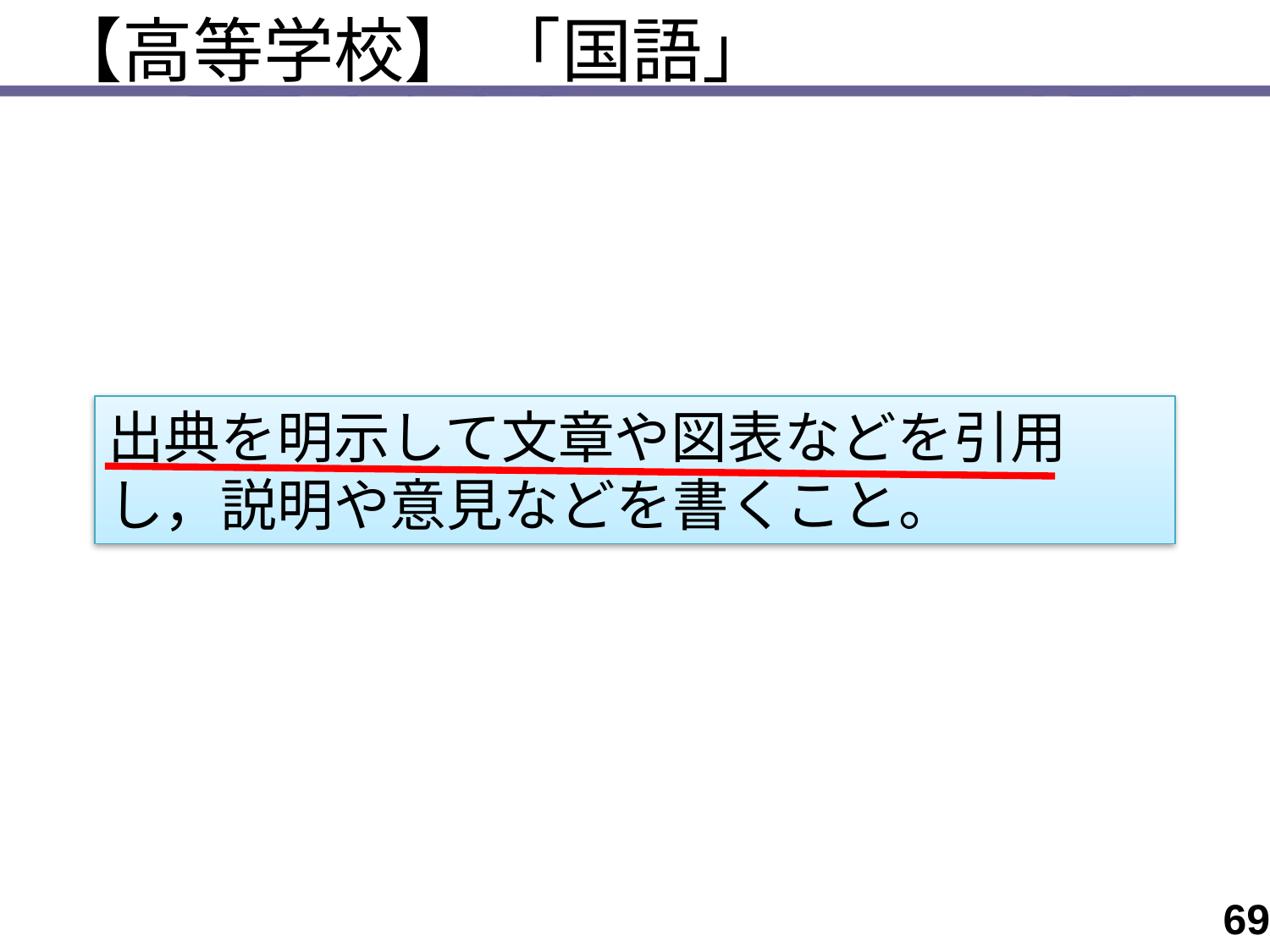

【高等学校】 「国語」
出典を明示して文章や図表などを引用し，説明や意見などを書くこと。
69